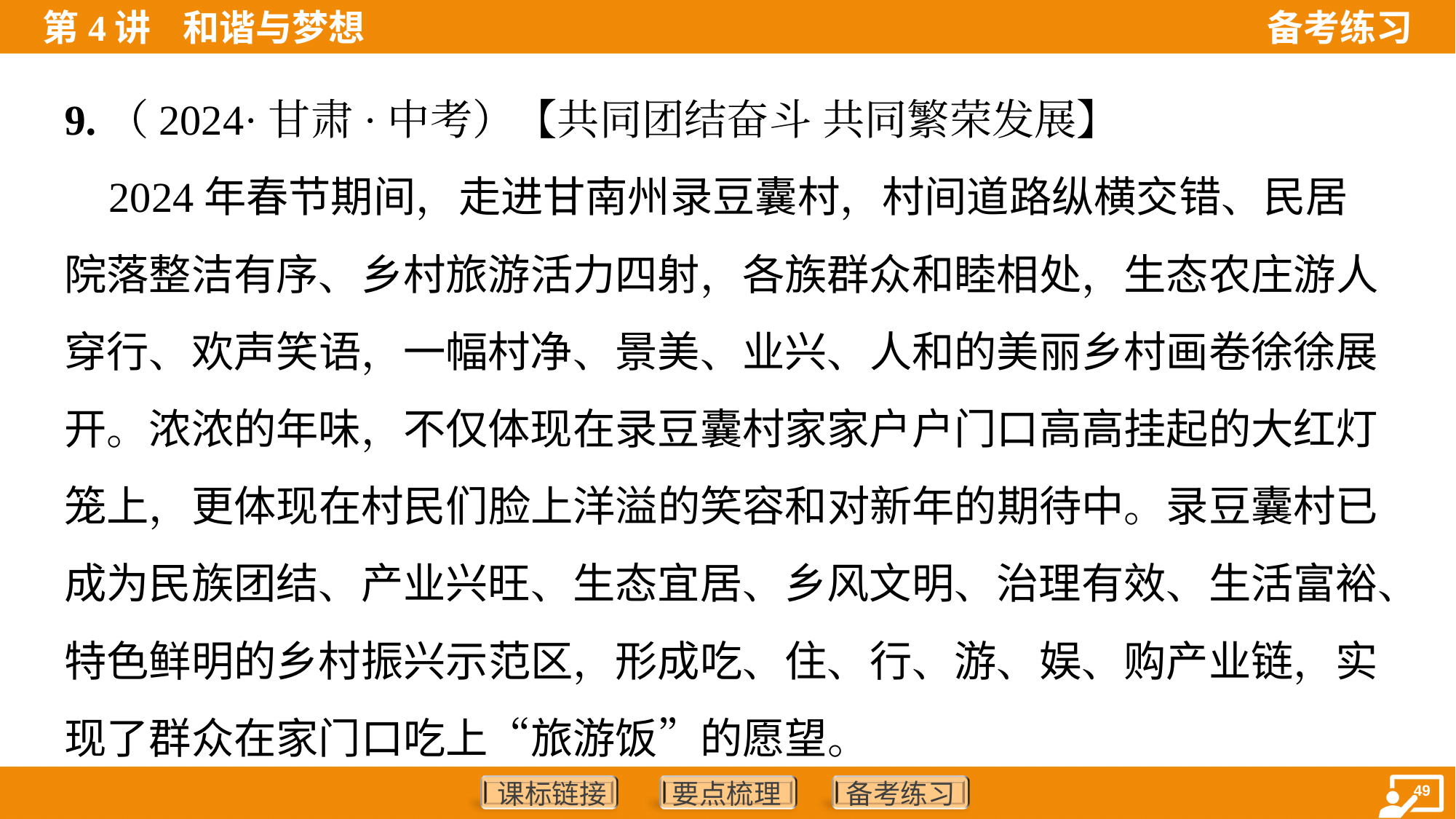

9.（2024·甘肃·中考）【共同团结奋斗 共同繁荣发展】
    2024年春节期间，走进甘南州录豆囊村，村间道路纵横交错、民居
院落整洁有序、乡村旅游活力四射，各族群众和睦相处，生态农庄游人
穿行、欢声笑语，一幅村净、景美、业兴、人和的美丽乡村画卷徐徐展
开。浓浓的年味，不仅体现在录豆囊村家家户户门口高高挂起的大红灯
笼上，更体现在村民们脸上洋溢的笑容和对新年的期待中。录豆囊村已
成为民族团结、产业兴旺、生态宜居、乡风文明、治理有效、生活富裕、
特色鲜明的乡村振兴示范区，形成吃、住、行、游、娱、购产业链，实
现了群众在家门口吃上“旅游饭”的愿望。